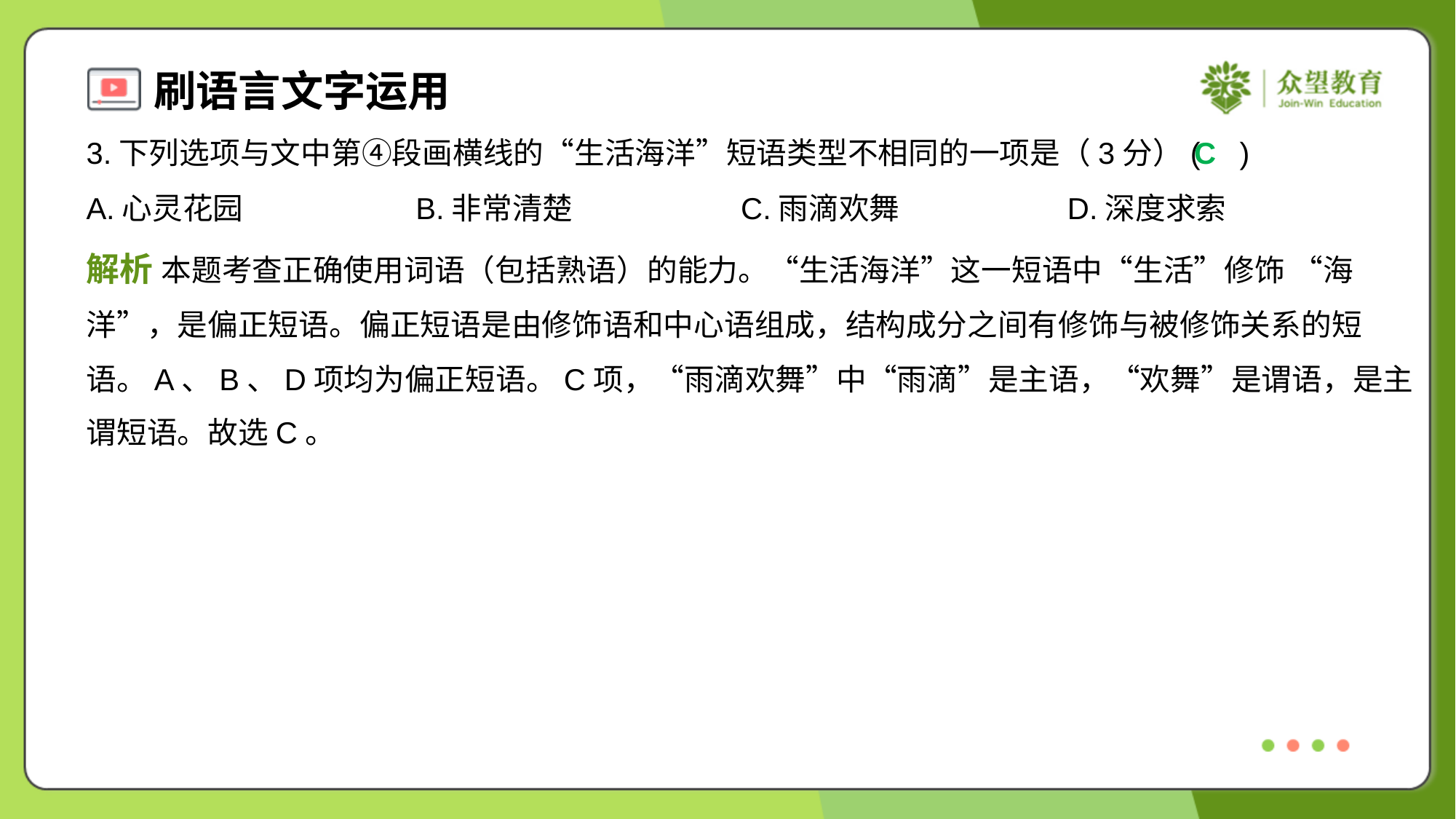

3.下列选项与文中第④段画横线的“生活海洋”短语类型不相同的一项是（3分）(     )
C
A.心灵花园	B.非常清楚	C.雨滴欢舞	D.深度求索
解析 本题考查正确使用词语（包括熟语）的能力。“生活海洋”这一短语中“生活”修饰 “海
洋”，是偏正短语。偏正短语是由修饰语和中心语组成，结构成分之间有修饰与被修饰关系的短
语。A、B、D项均为偏正短语。C项，“雨滴欢舞”中“雨滴”是主语，“欢舞”是谓语，是主
谓短语。故选C。